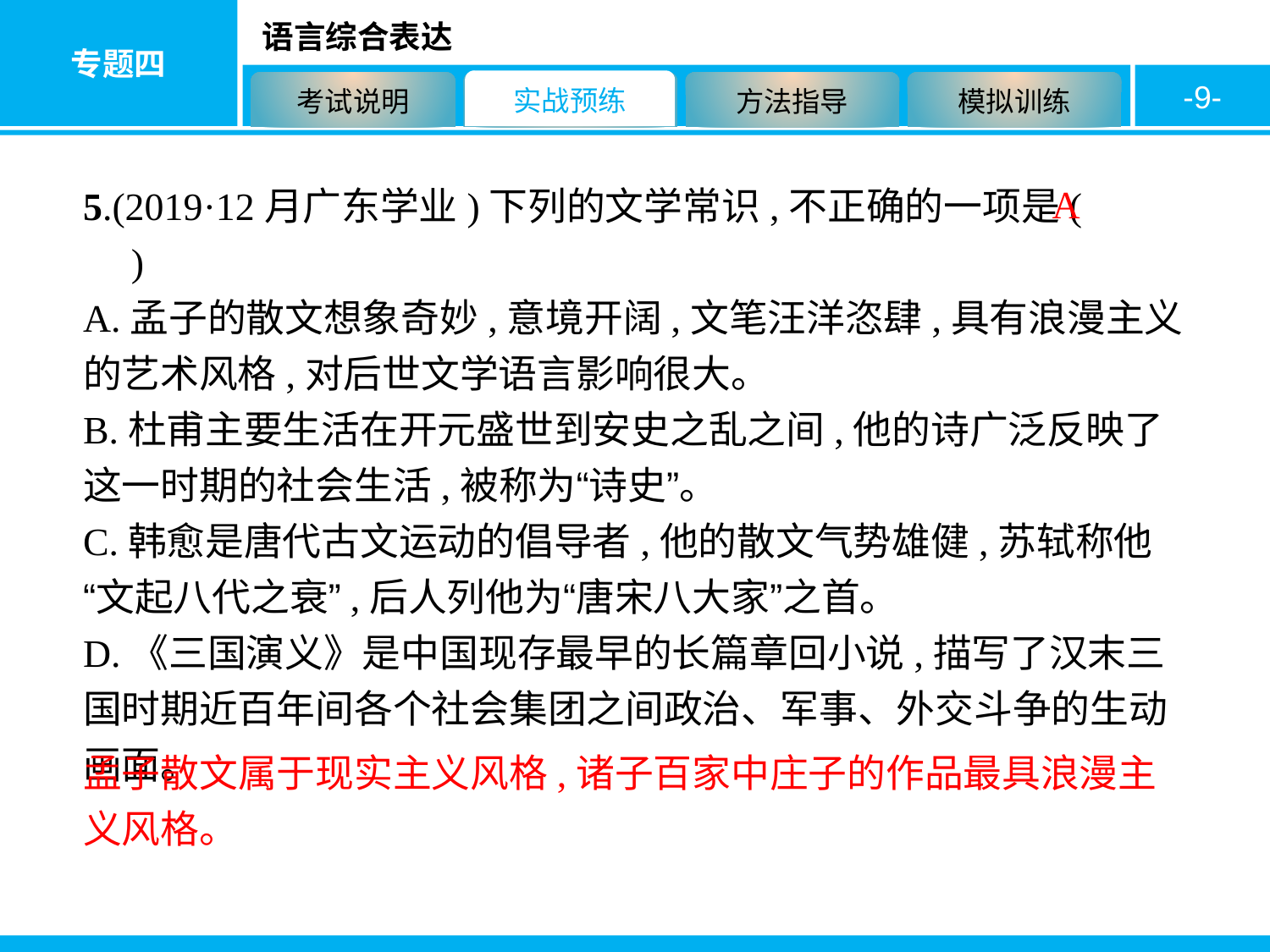

-9-
A
5.(2019·12月广东学业)下列的文学常识,不正确的一项是(　　)
A.孟子的散文想象奇妙,意境开阔,文笔汪洋恣肆,具有浪漫主义的艺术风格,对后世文学语言影响很大。
B.杜甫主要生活在开元盛世到安史之乱之间,他的诗广泛反映了这一时期的社会生活,被称为“诗史”。
C.韩愈是唐代古文运动的倡导者,他的散文气势雄健,苏轼称他“文起八代之衰”,后人列他为“唐宋八大家”之首。
D.《三国演义》是中国现存最早的长篇章回小说,描写了汉末三国时期近百年间各个社会集团之间政治、军事、外交斗争的生动画面。
孟子散文属于现实主义风格,诸子百家中庄子的作品最具浪漫主义风格。